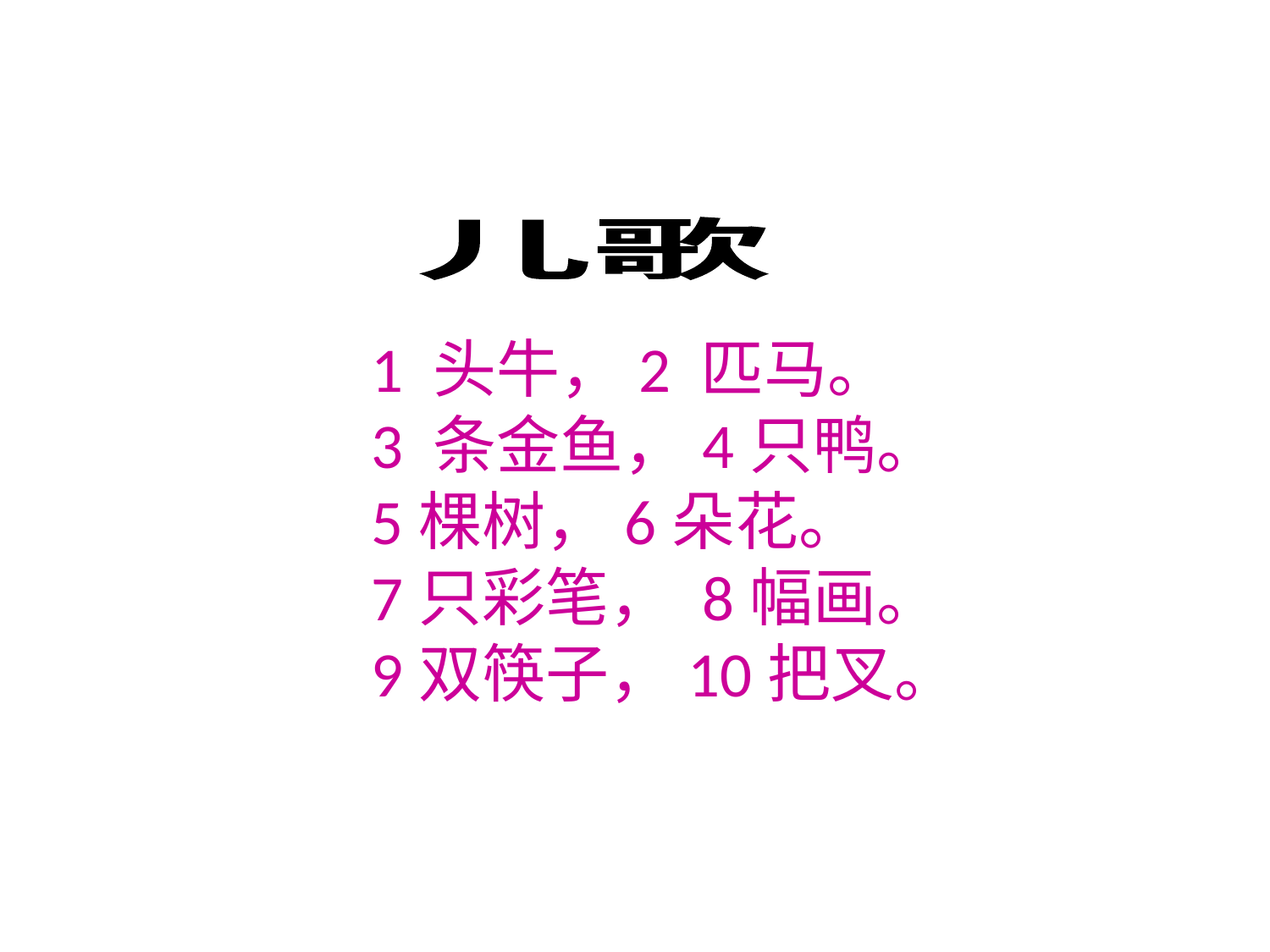

儿歌
1 头牛，2 匹马。
3 条金鱼，4只鸭。
5棵树，6朵花。
7只彩笔， 8幅画。
9双筷子，10把叉。